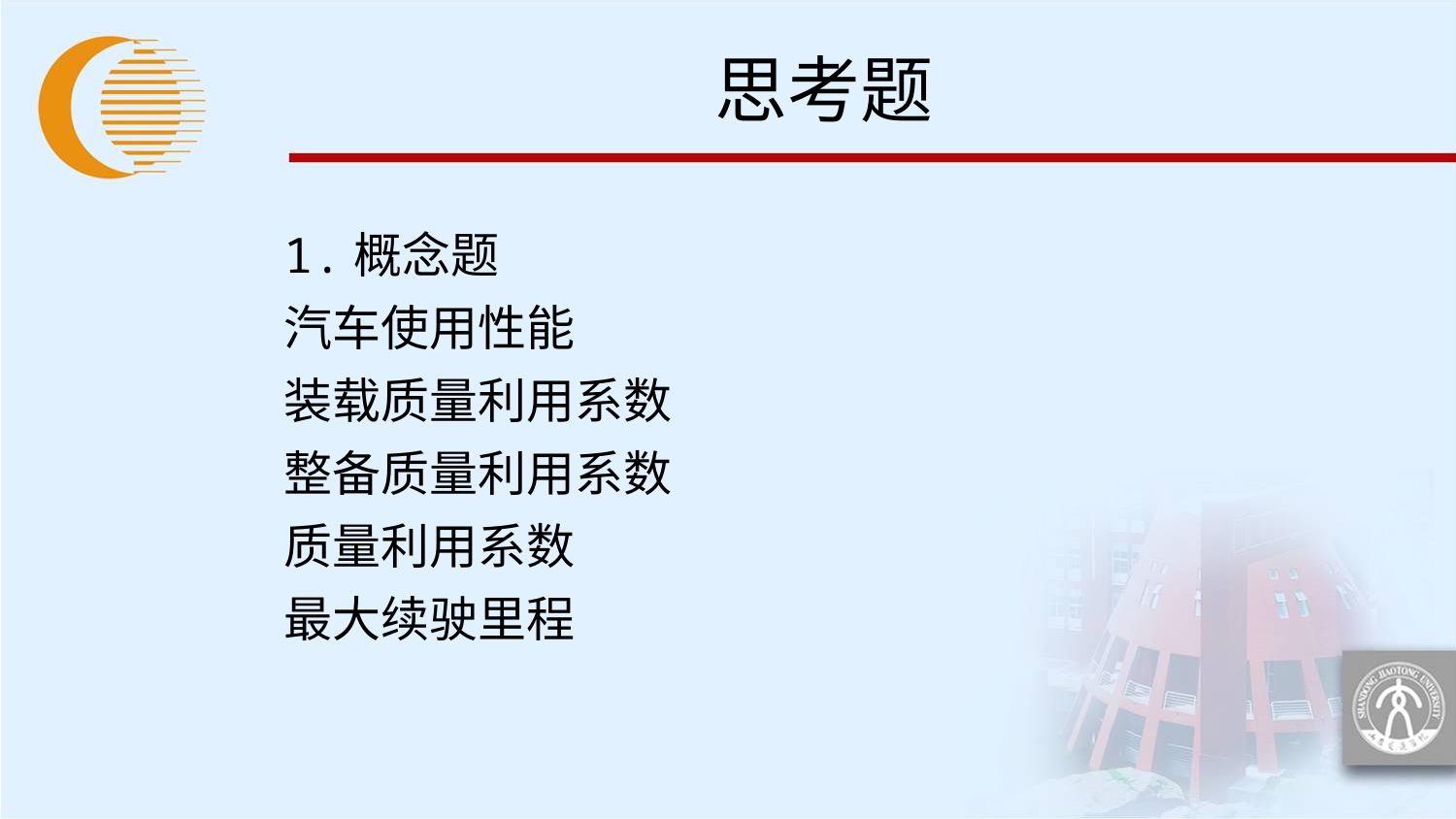

# 思考题
1.概念题
汽车使用性能
装载质量利用系数
整备质量利用系数
质量利用系数
最大续驶里程